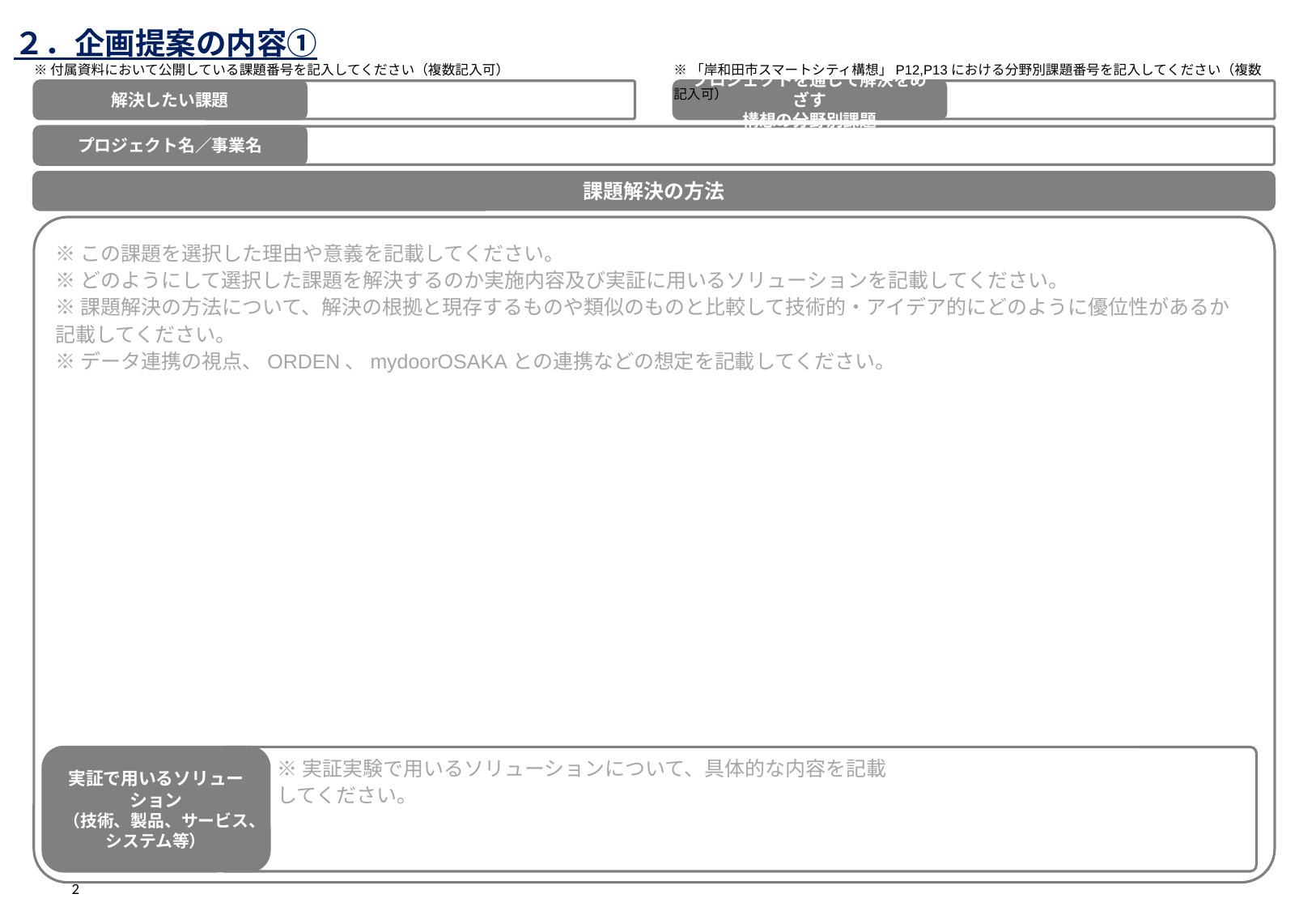

２．企画提案の内容①
※付属資料において公開している課題番号を記入してください（複数記入可）
※「岸和田市スマートシティ構想」P12,P13における分野別課題番号を記入してください（複数記入可）
解決したい課題

プロジェクトを通して解決をめざす
構想の分野別課題

プロジェクト名／事業名

課題解決の方法

※この課題を選択した理由や意義を記載してください。
※どのようにして選択した課題を解決するのか実施内容及び実証に用いるソリューションを記載してください。
※課題解決の方法について、解決の根拠と現存するものや類似のものと比較して技術的・アイデア的にどのように優位性があるか記載してください。
※データ連携の視点、ORDEN、mydoorOSAKAとの連携などの想定を記載してください。
実証で用いるソリューション
（技術、製品、サービス、システム等）

※実証実験で用いるソリューションについて、具体的な内容を記載してください。
2